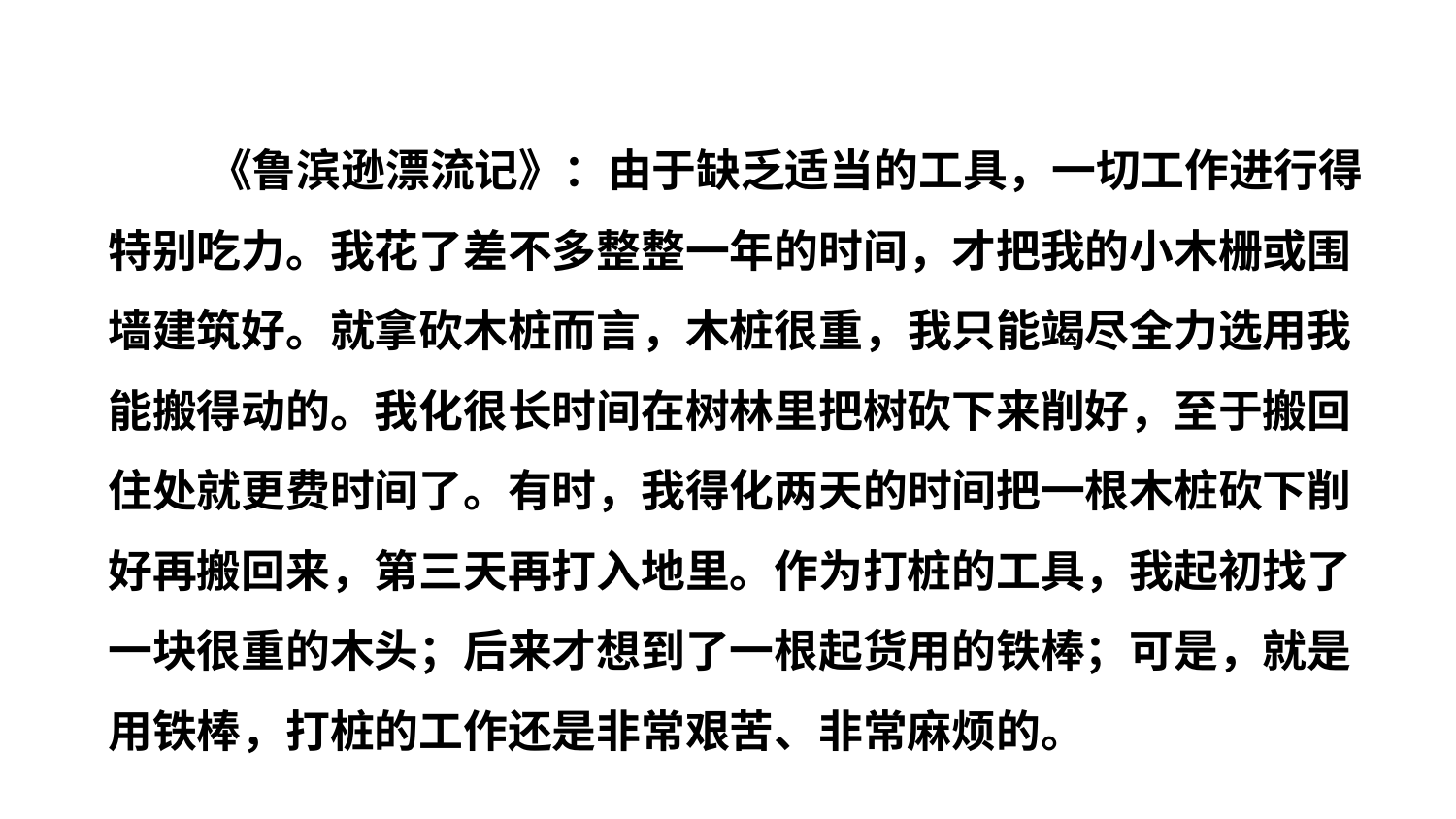

《鲁滨逊漂流记》：由于缺乏适当的工具，一切工作进行得特别吃力。我花了差不多整整一年的时间，才把我的小木栅或围墙建筑好。就拿砍木桩而言，木桩很重，我只能竭尽全力选用我能搬得动的。我化很长时间在树林里把树砍下来削好，至于搬回住处就更费时间了。有时，我得化两天的时间把一根木桩砍下削好再搬回来，第三天再打入地里。作为打桩的工具，我起初找了一块很重的木头；后来才想到了一根起货用的铁棒；可是，就是用铁棒，打桩的工作还是非常艰苦、非常麻烦的。